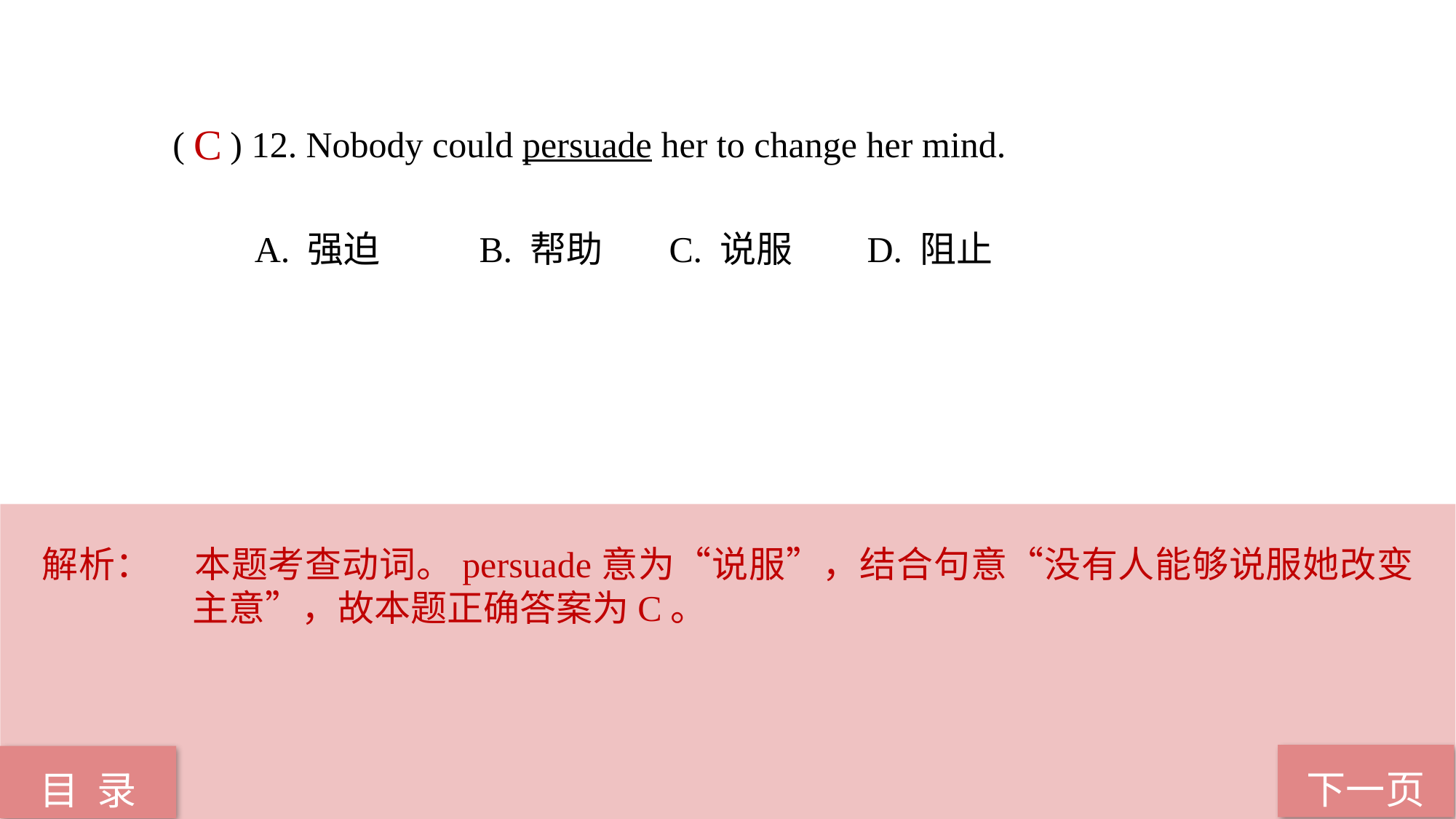

(     ) 12. Nobody could persuade her to change her mind.

         A. 强迫           B. 帮助       C. 说服        D. 阻止
C
解析：	本题考查动词。persuade意为“说服”，结合句意“没有人能够说服她改变主意”，故本题正确答案为C。